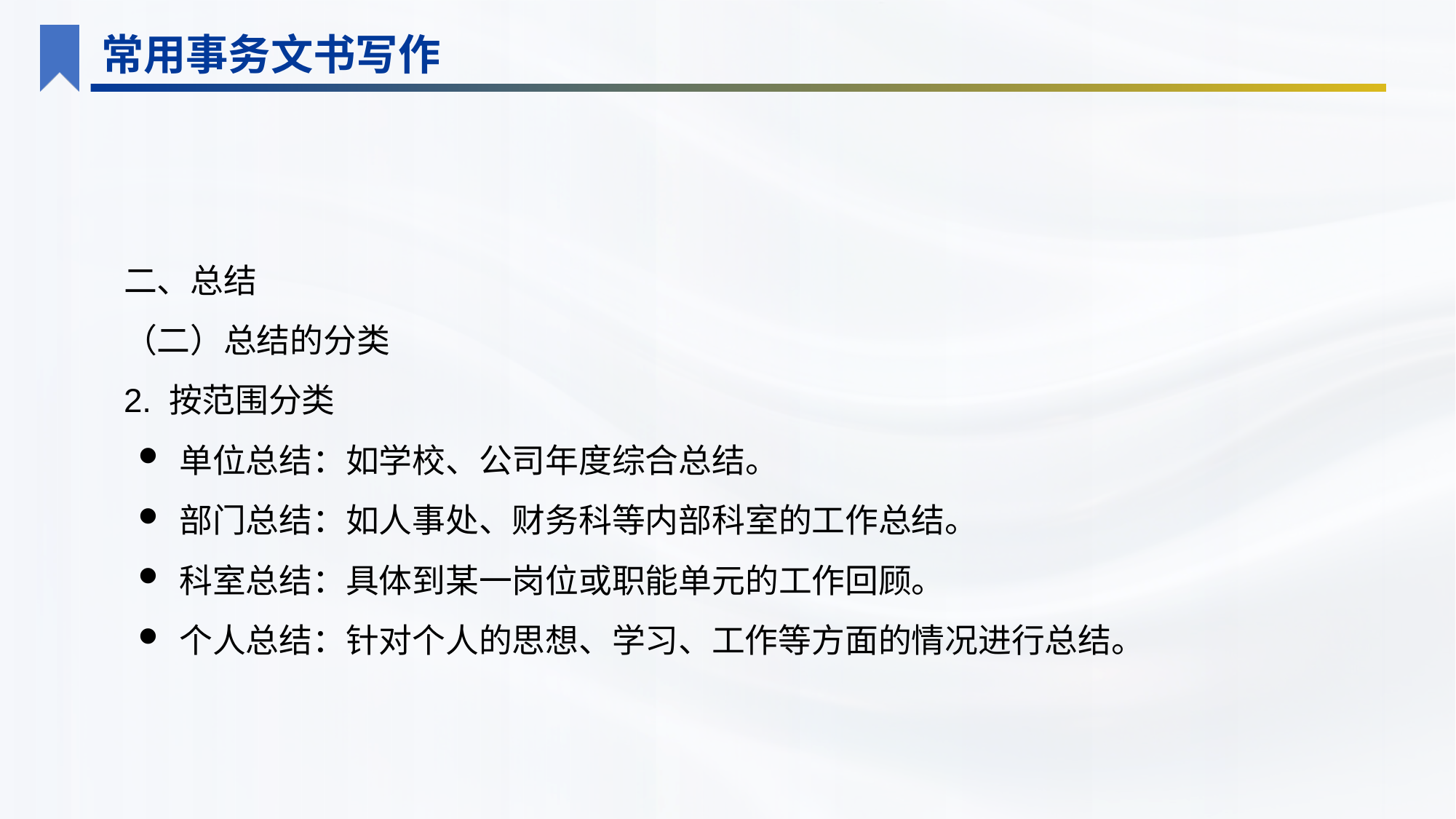

常用事务文书写作
二、总结
（二）总结的分类
2. 按范围分类
单位总结：如学校、公司年度综合总结。
部门总结：如人事处、财务科等内部科室的工作总结。
科室总结：具体到某一岗位或职能单元的工作回顾。
个人总结：针对个人的思想、学习、工作等方面的情况进行总结。